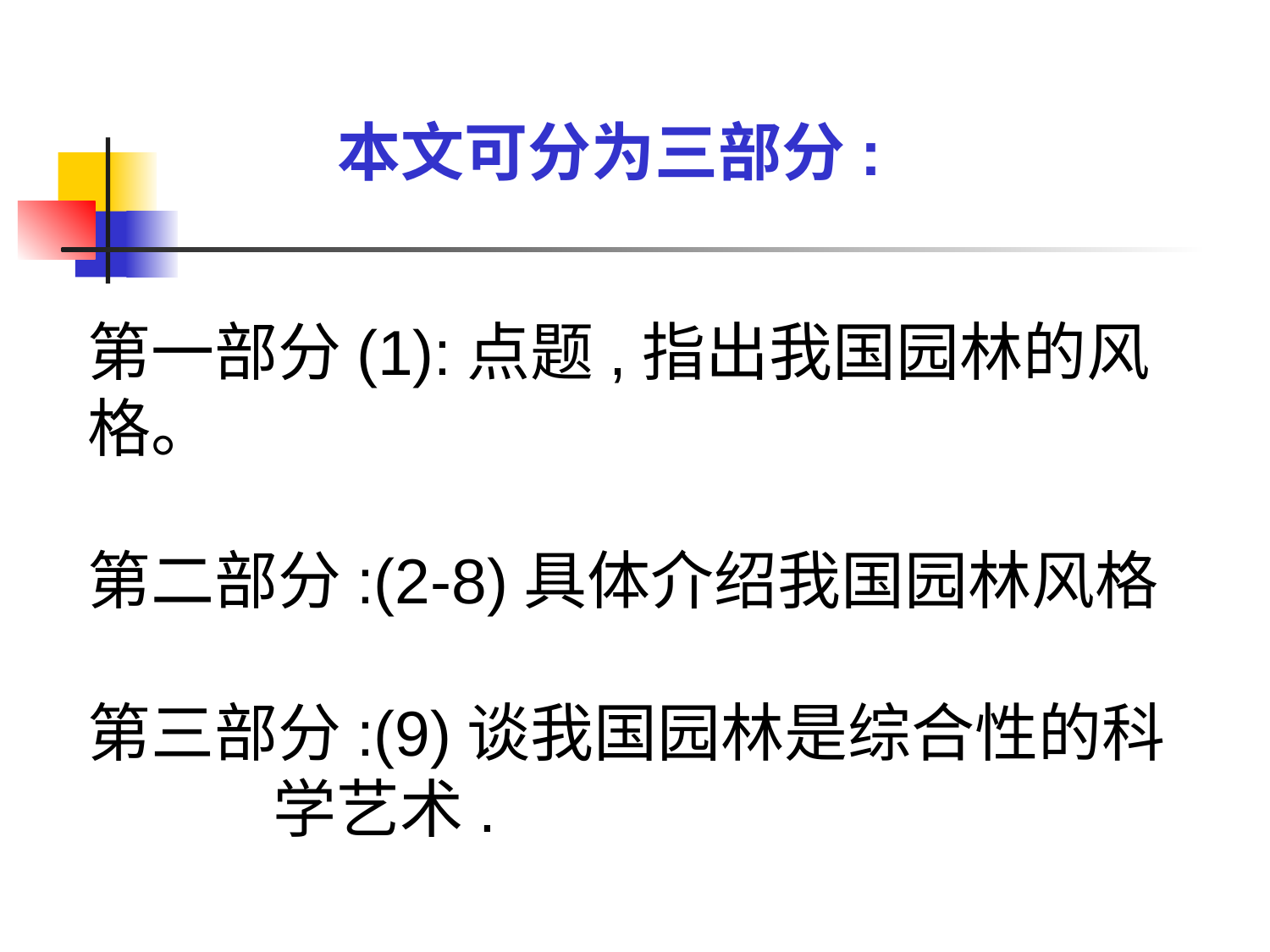

本文可分为三部分:
第一部分(1):点题,指出我国园林的风格。

第二部分:(2-8)具体介绍我国园林风格

第三部分:(9)谈我国园林是综合性的科
            学艺术.